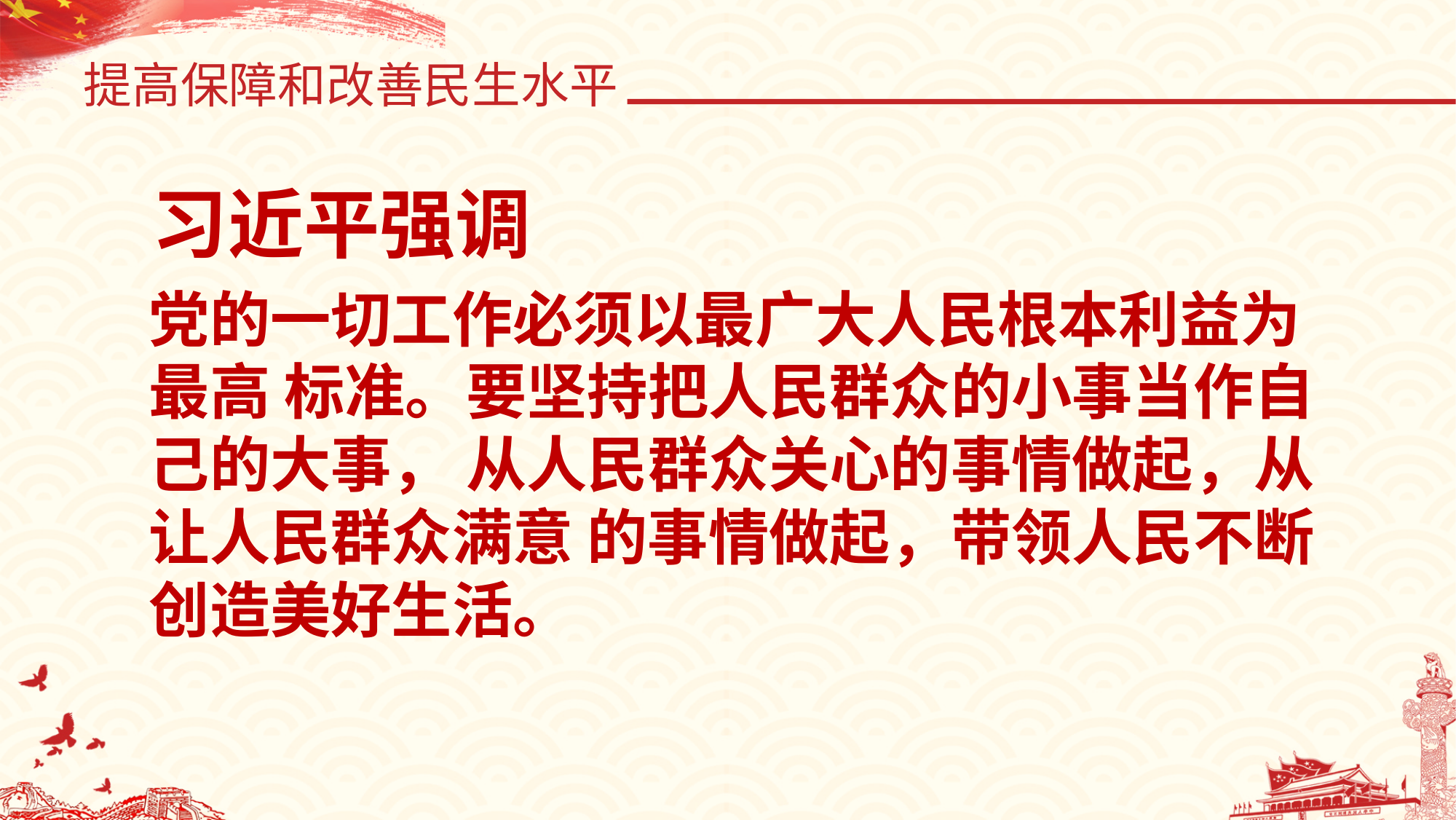

提高保障和改善民生水平

习近平强调
党的一切工作必须以最广大人民根本利益为最高 标准。要坚持把人民群众的小事当作自己的大事， 从人民群众关心的事情做起，从让人民群众满意 的事情做起，带领人民不断创造美好生活。